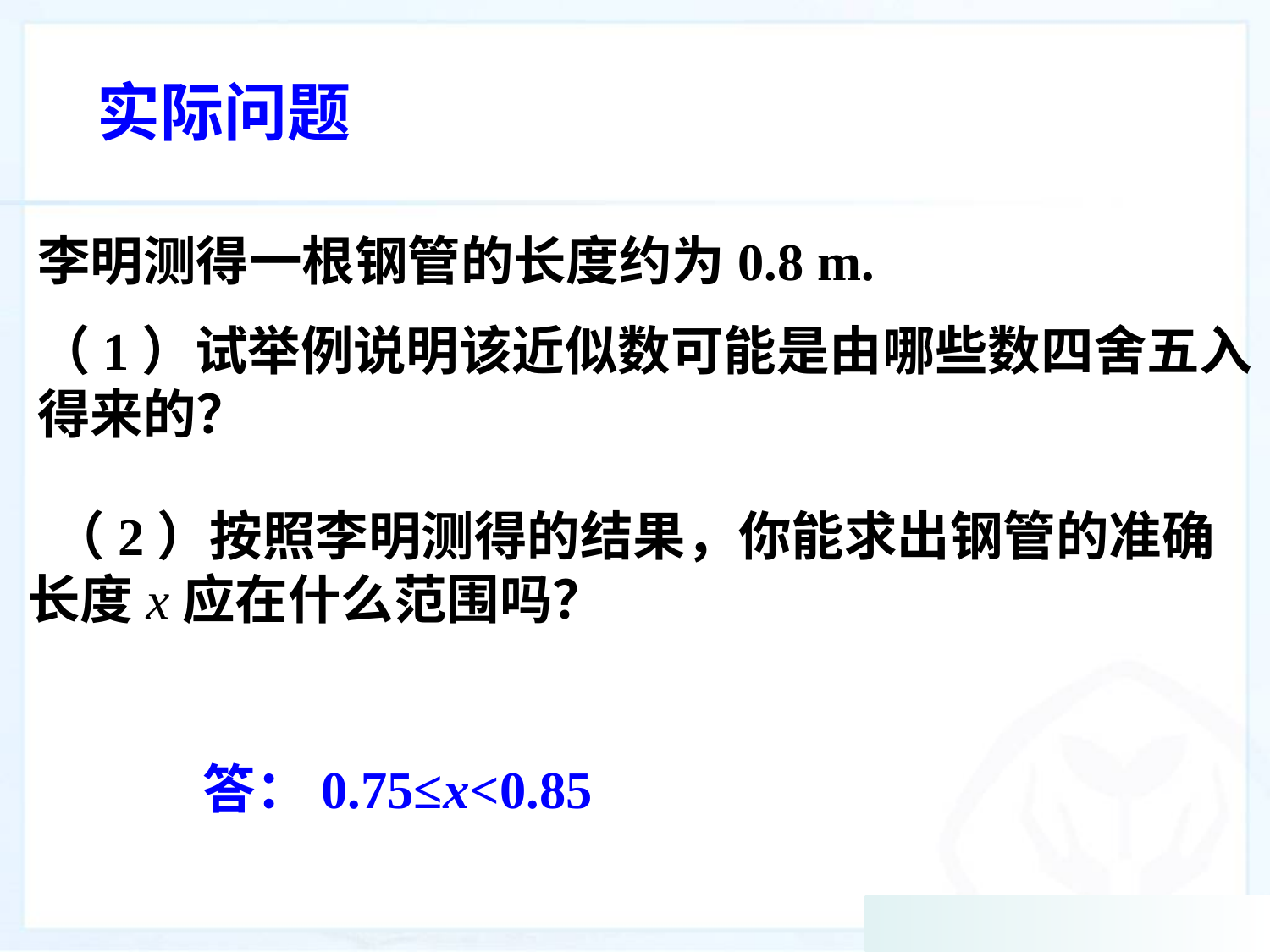

实际问题
李明测得一根钢管的长度约为0.8 m.
（1）试举例说明该近似数可能是由哪些数四舍五入
得来的？
 （2）按照李明测得的结果，你能求出钢管的准确 长度x应在什么范围吗？
答：0.75≤x<0.85